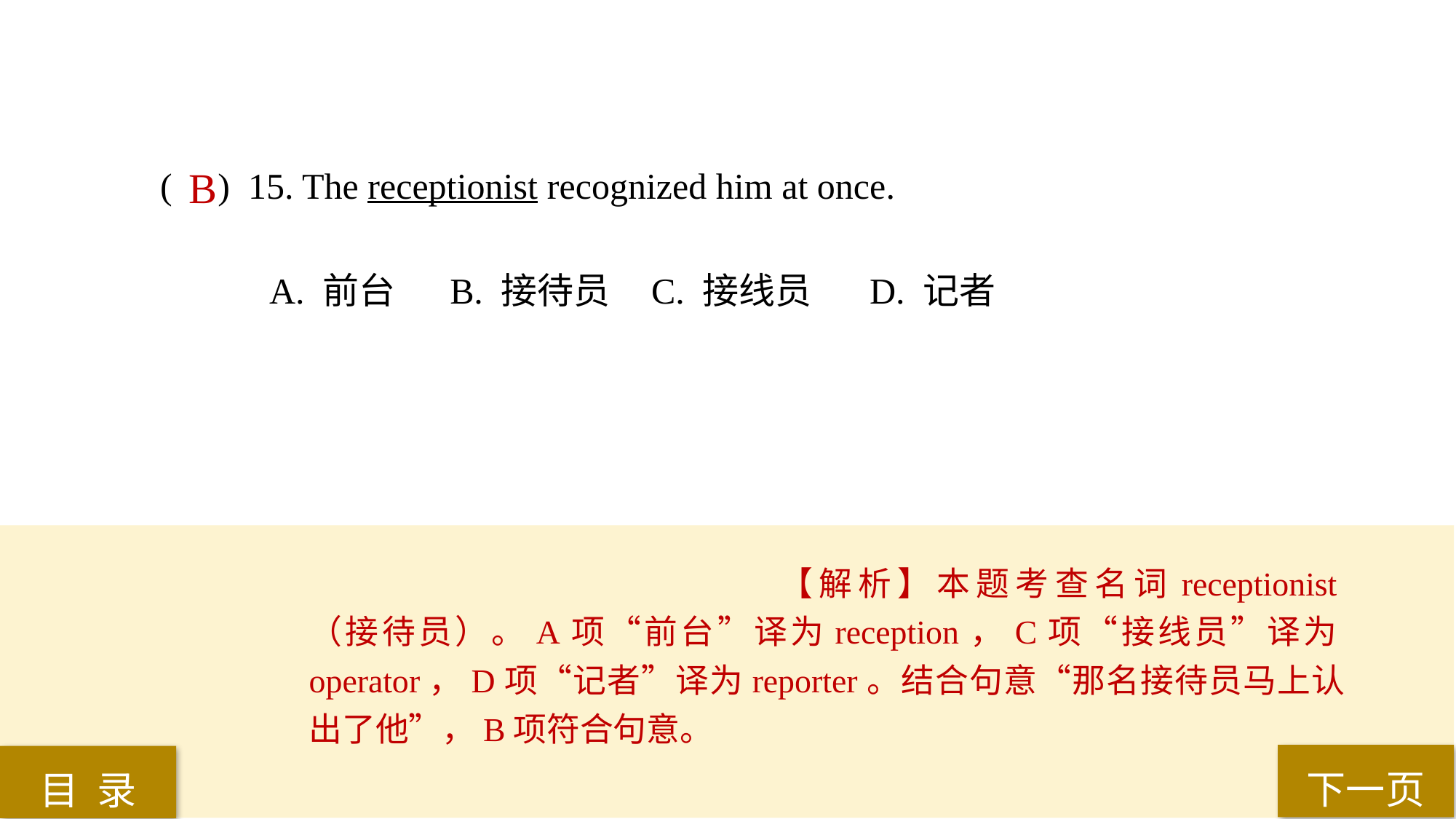

(     )  15. The receptionist recognized him at once.

A. 前台	 B. 接待员 	C. 接线员 	D. 记者
B
【解析】本题考查名词receptionist（接待员）。A项“前台”译为reception，C项“接线员”译为operator，D项“记者”译为reporter。结合句意“那名接待员马上认出了他”，B项符合句意。